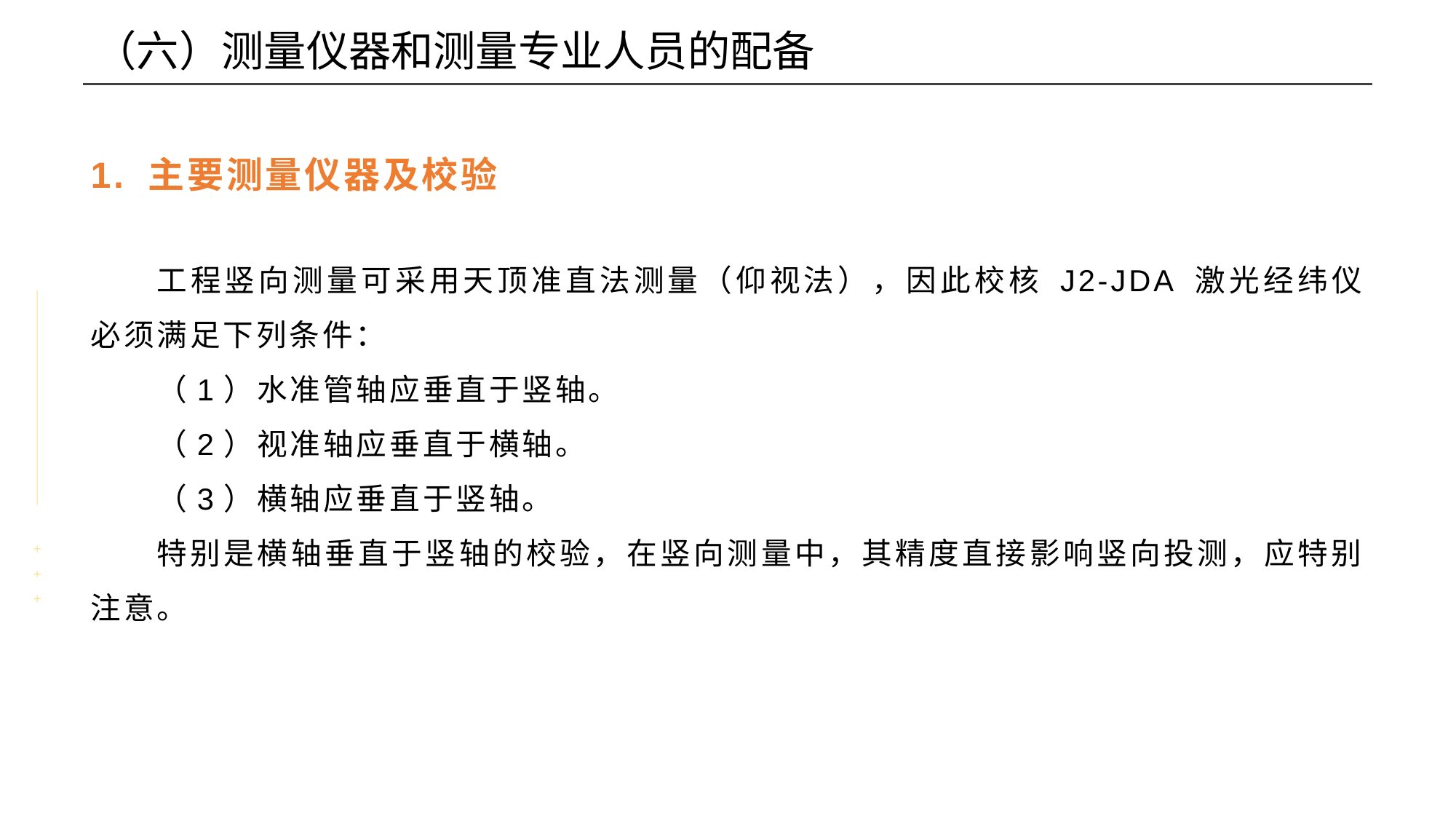

（六）测量仪器和测量专业人员的配备
1. 主要测量仪器及校验

工程竖向测量可采用天顶准直法测量（仰视法），因此校核 J2-JDA 激光经纬仪必须满足下列条件：
（1）水准管轴应垂直于竖轴。
（2）视准轴应垂直于横轴。
（3）横轴应垂直于竖轴。
特别是横轴垂直于竖轴的校验，在竖向测量中，其精度直接影响竖向投测，应特别注意。